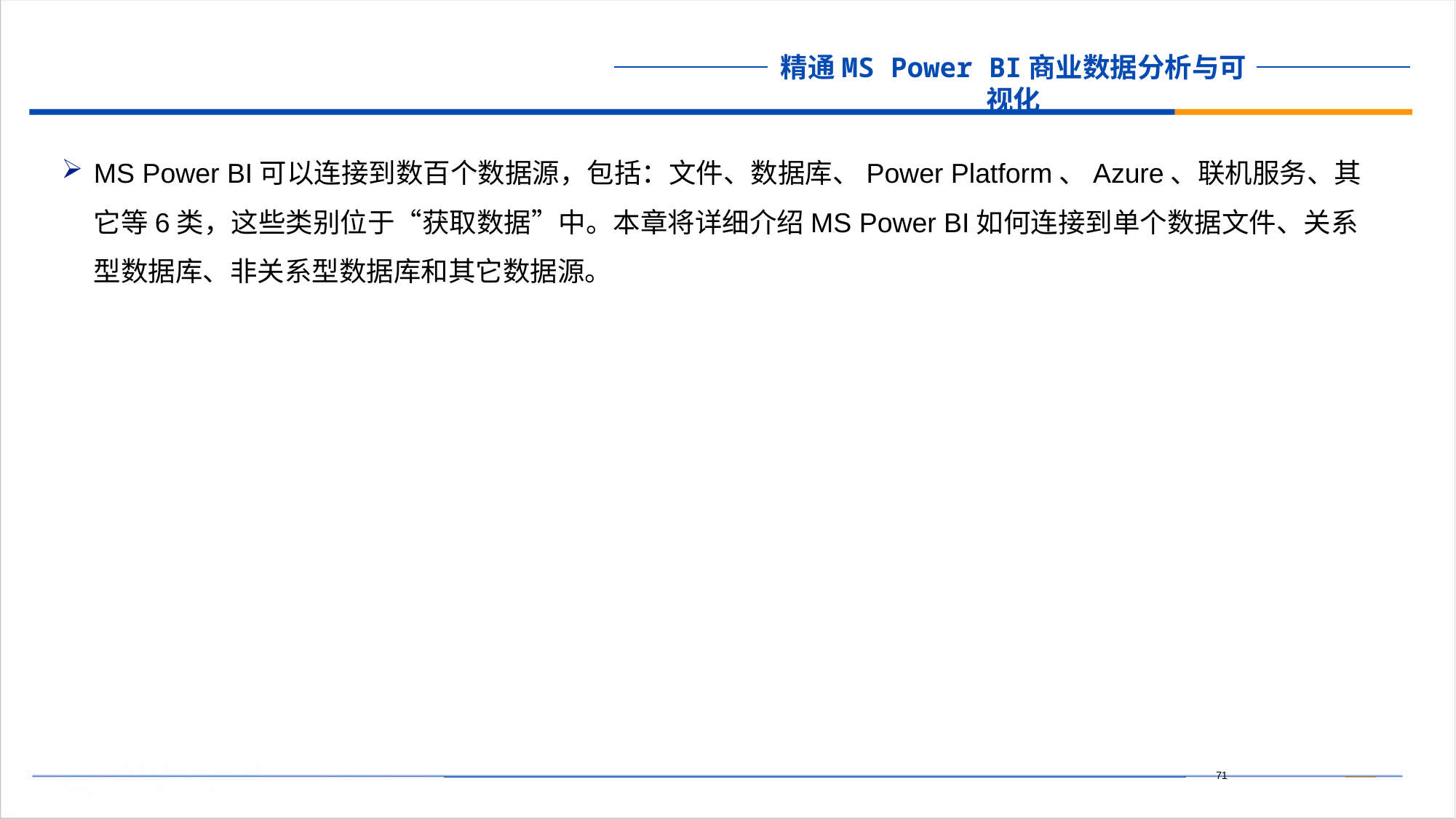

MS Power BI可以连接到数百个数据源，包括：文件、数据库、Power Platform、Azure、联机服务、其它等6类，这些类别位于“获取数据”中。本章将详细介绍MS Power BI如何连接到单个数据文件、关系型数据库、非关系型数据库和其它数据源。